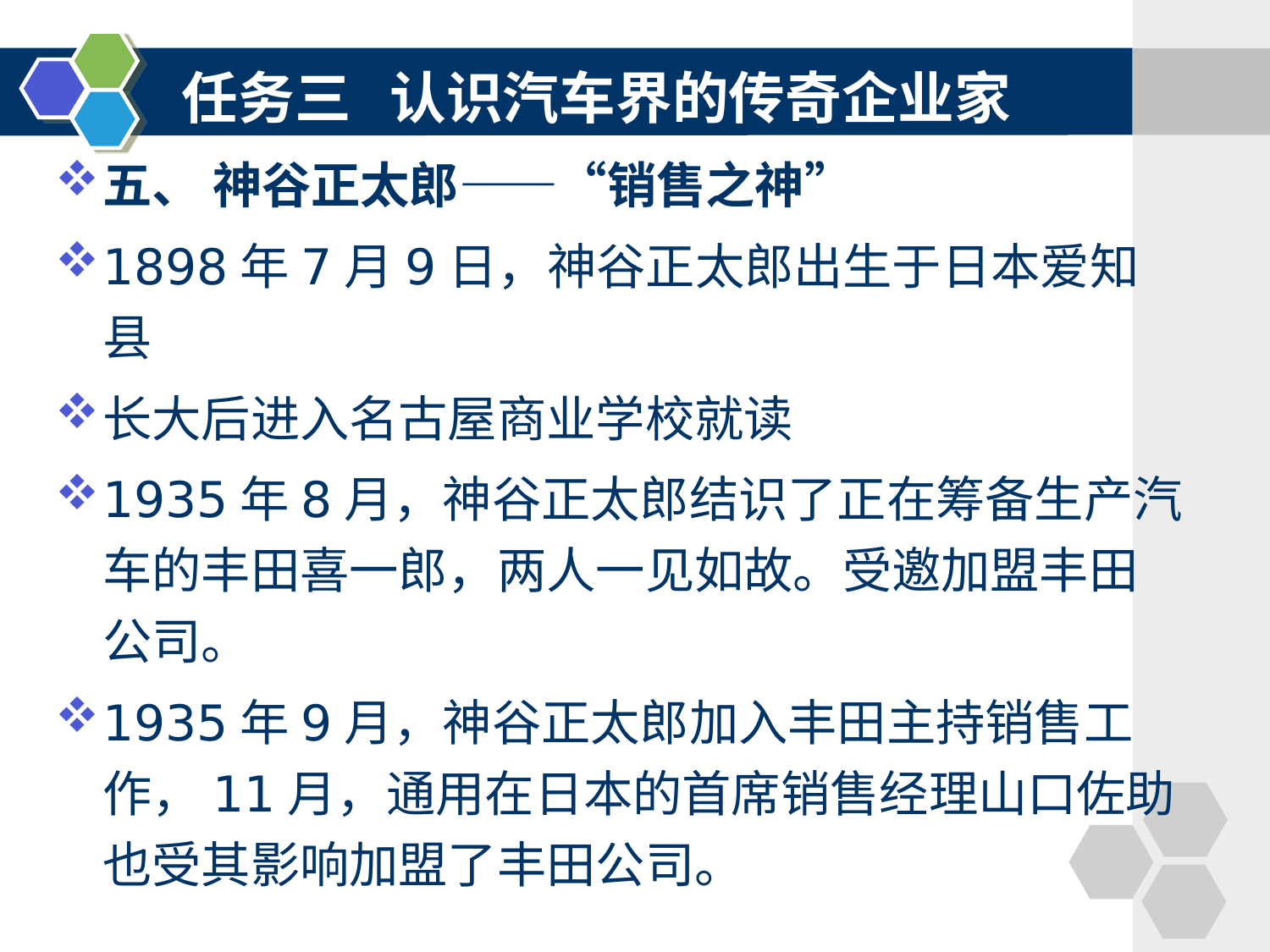

任务三   认识汽车界的传奇企业家
五、 神谷正太郎——“销售之神”
1898年7月9日，神谷正太郎出生于日本爱知县
长大后进入名古屋商业学校就读
1935年8月，神谷正太郎结识了正在筹备生产汽车的丰田喜一郎，两人一见如故。受邀加盟丰田公司。
1935年9月，神谷正太郎加入丰田主持销售工作，11月，通用在日本的首席销售经理山口佐助也受其影响加盟了丰田公司。